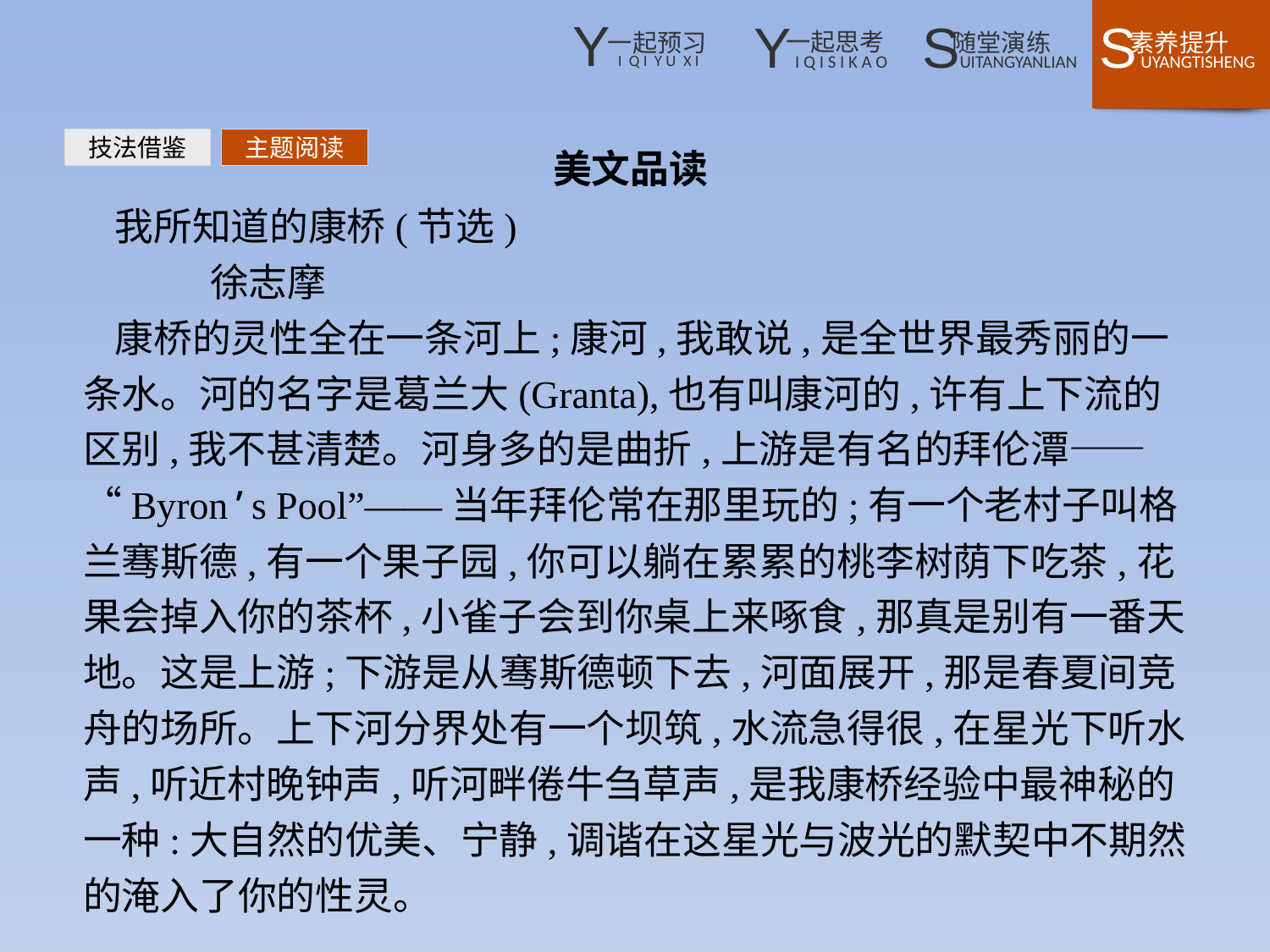

技法借鉴
主题阅读
美文品读
我所知道的康桥(节选)
	徐志摩
康桥的灵性全在一条河上;康河,我敢说,是全世界最秀丽的一条水。河的名字是葛兰大(Granta),也有叫康河的,许有上下流的区别,我不甚清楚。河身多的是曲折,上游是有名的拜伦潭——“Byron’s Pool”——当年拜伦常在那里玩的;有一个老村子叫格兰骞斯德,有一个果子园,你可以躺在累累的桃李树荫下吃茶,花果会掉入你的茶杯,小雀子会到你桌上来啄食,那真是别有一番天地。这是上游;下游是从骞斯德顿下去,河面展开,那是春夏间竞舟的场所。上下河分界处有一个坝筑,水流急得很,在星光下听水声,听近村晚钟声,听河畔倦牛刍草声,是我康桥经验中最神秘的一种:大自然的优美、宁静,调谐在这星光与波光的默契中不期然的淹入了你的性灵。